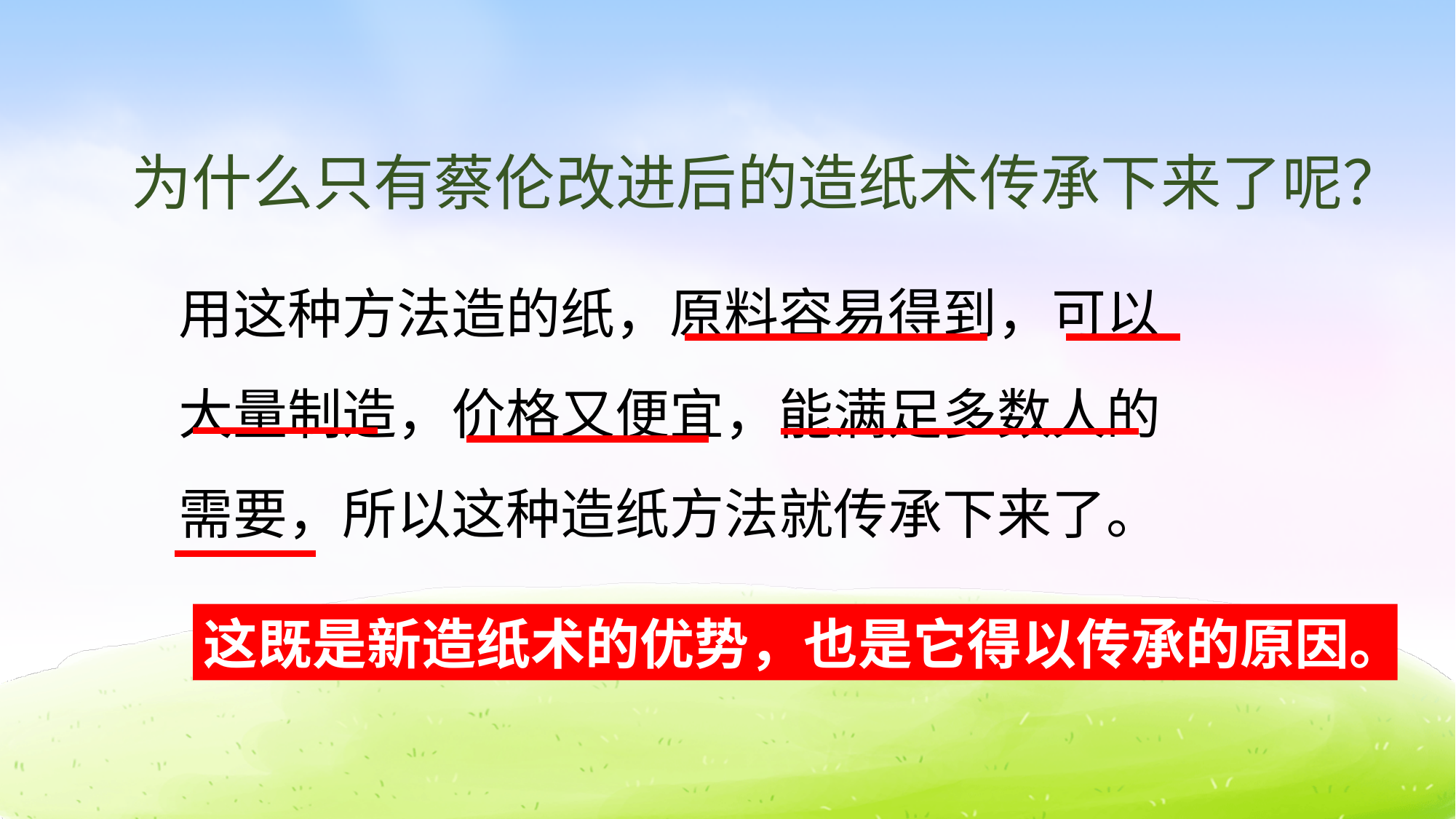

为什么只有蔡伦改进后的造纸术传承下来了呢？
用这种方法造的纸，原料容易得到，可以大量制造，价格又便宜，能满足多数人的需要，所以这种造纸方法就传承下来了。
这既是新造纸术的优势，也是它得以传承的原因。